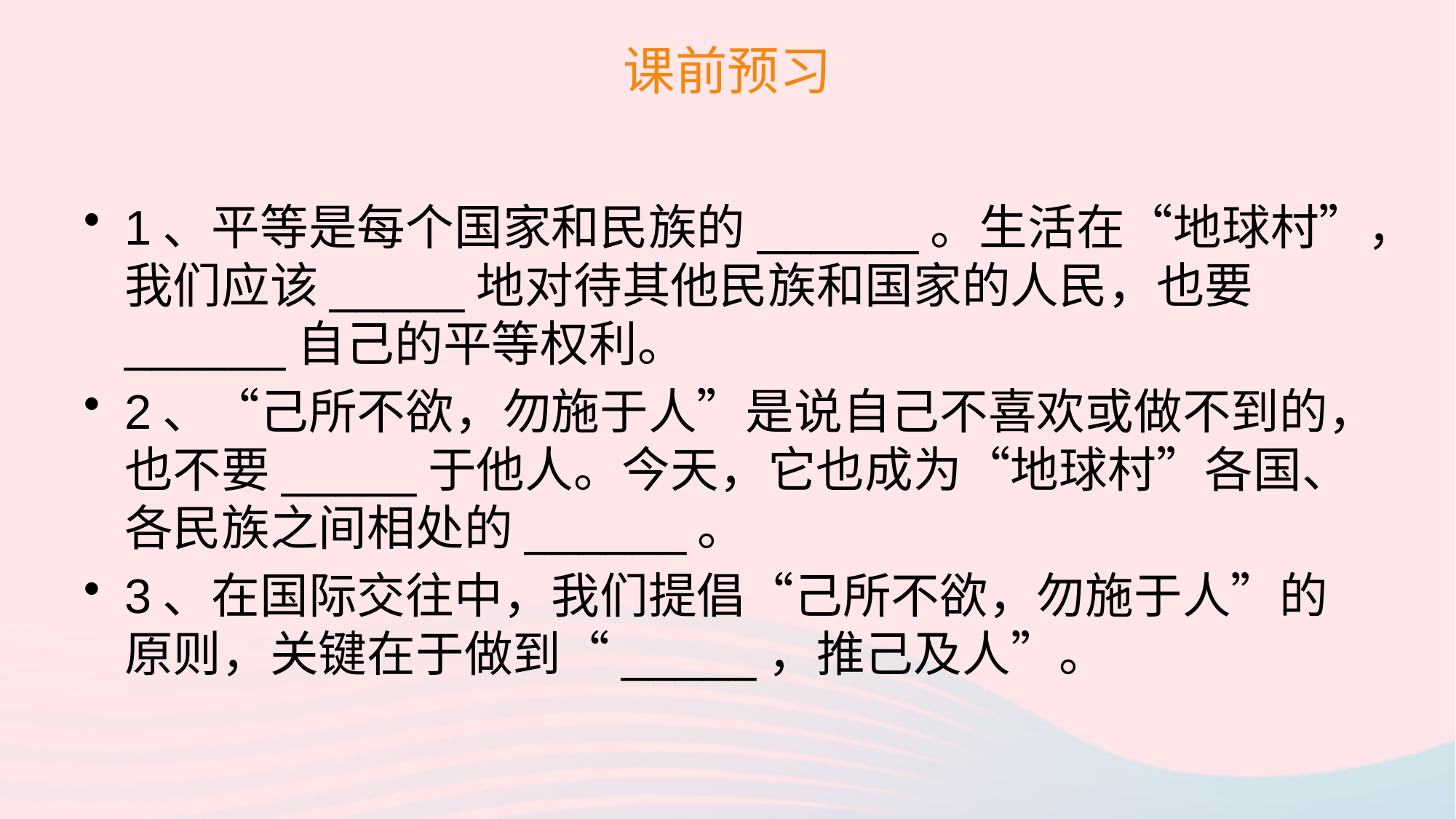

# 课前预习
1、平等是每个国家和民族的______。生活在“地球村”，我们应该_____地对待其他民族和国家的人民，也要______自己的平等权利。
2、“己所不欲，勿施于人”是说自己不喜欢或做不到的，也不要_____于他人。今天，它也成为“地球村”各国、各民族之间相处的______。
3、在国际交往中，我们提倡“己所不欲，勿施于人”的原则，关键在于做到“_____，推己及人”。